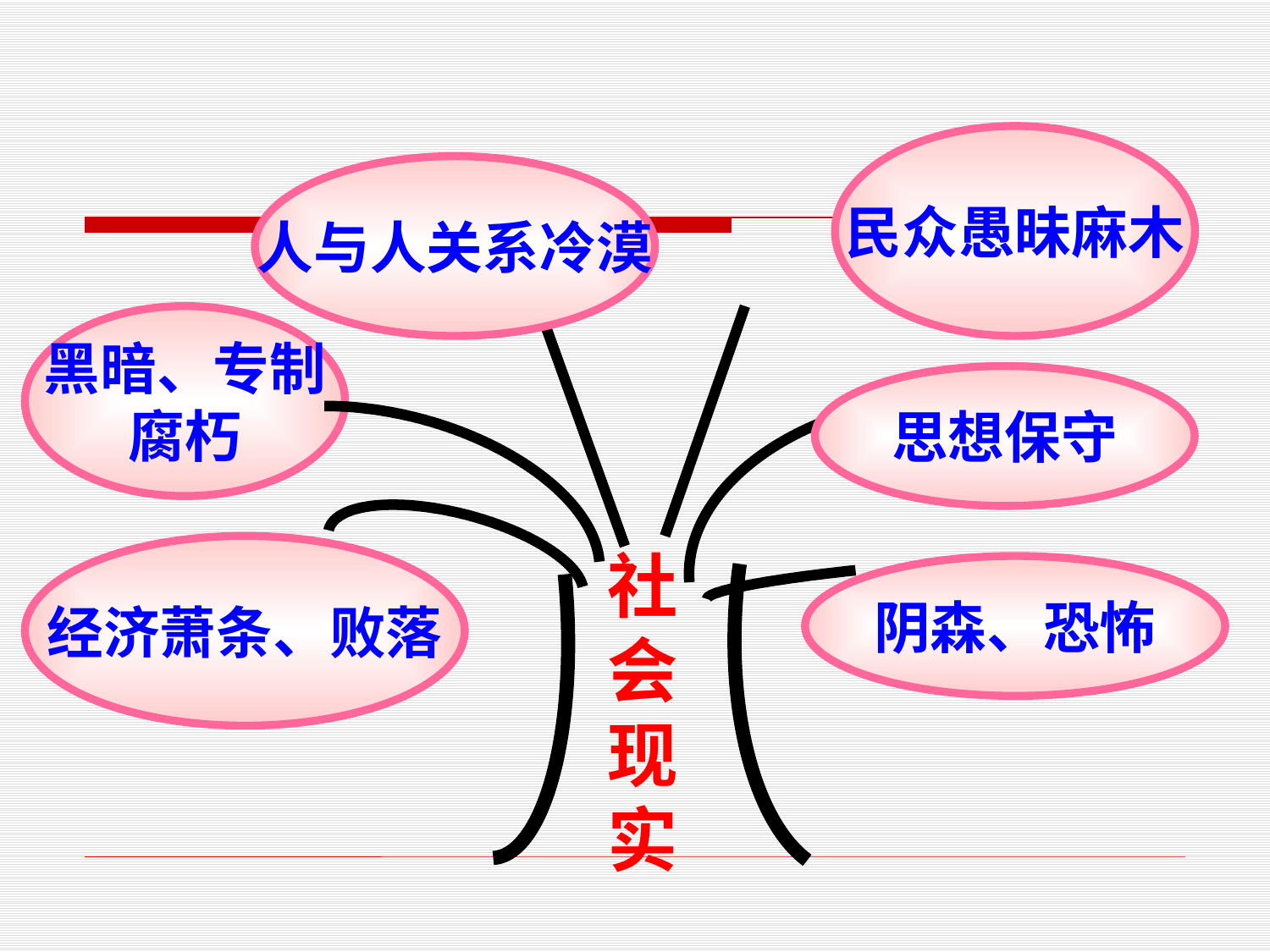

民众愚昧麻木
人与人关系冷漠

黑暗、专制
腐朽

思想保守

经济萧条、败落
社会现实
阴森、恐怖